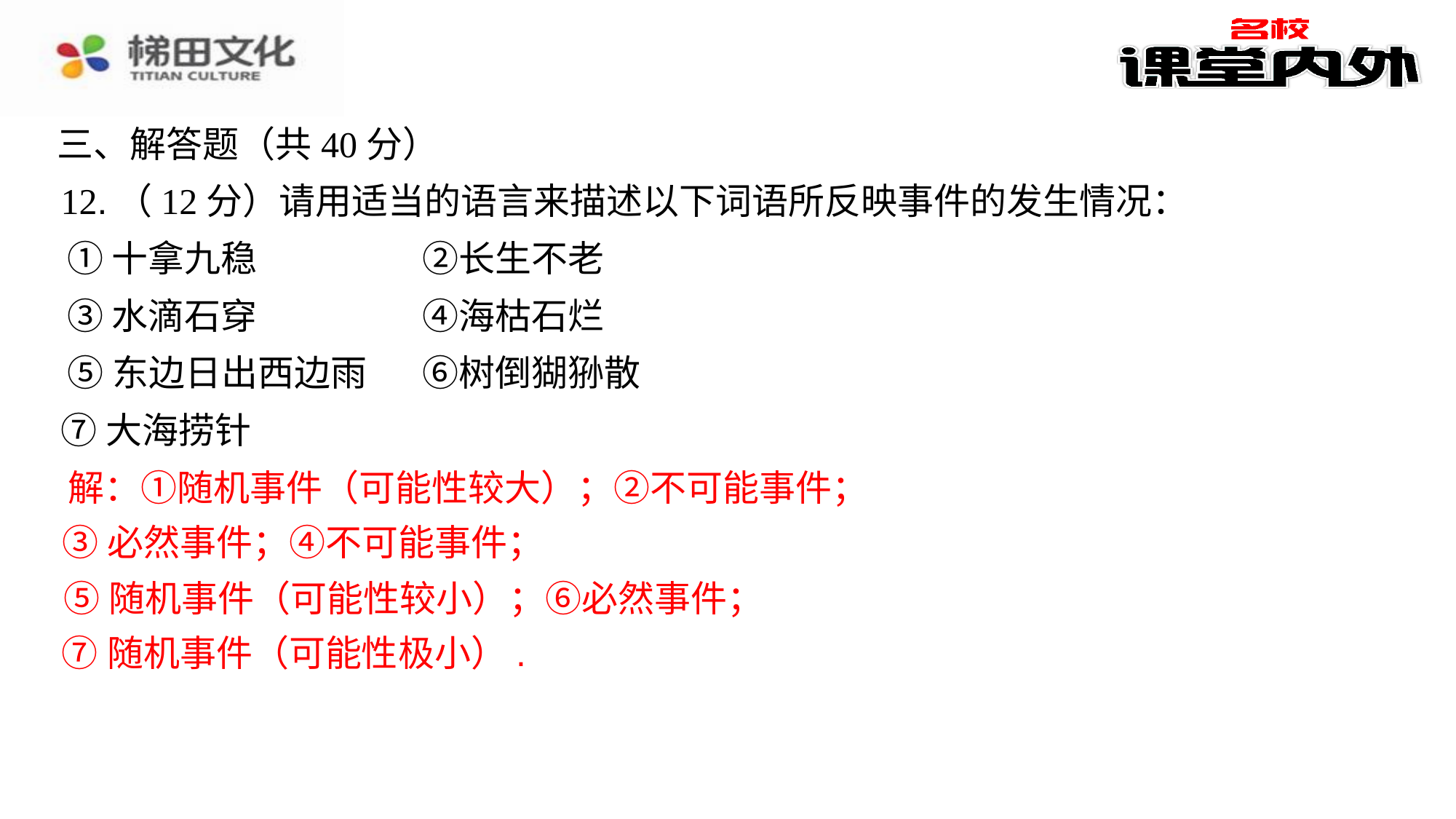

三、解答题（共40分）
12.（12分）请用适当的语言来描述以下词语所反映事件的发生情况：
①十拿九稳	②长生不老
③水滴石穿	④海枯石烂
⑤东边日出西边雨	⑥树倒猢狲散
⑦大海捞针
解：①随机事件（可能性较大）；②不可能事件；
③必然事件；④不可能事件；
⑤随机事件（可能性较小）；⑥必然事件；
⑦随机事件（可能性极小）.